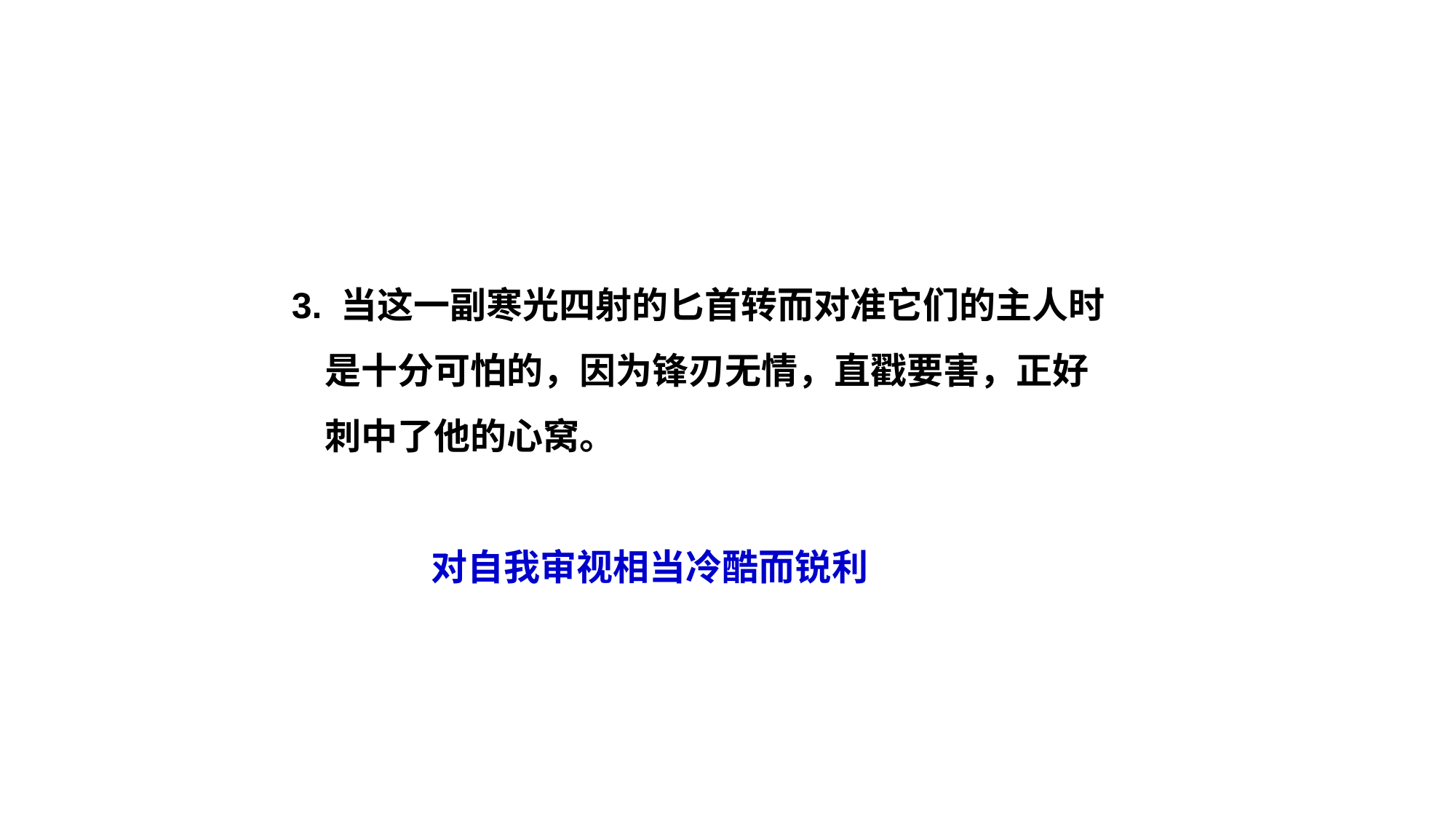

3. 当这一副寒光四射的匕首转而对准它们的主人时
   是十分可怕的，因为锋刃无情，直戳要害，正好
   刺中了他的心窝。

                对自我审视相当冷酷而锐利